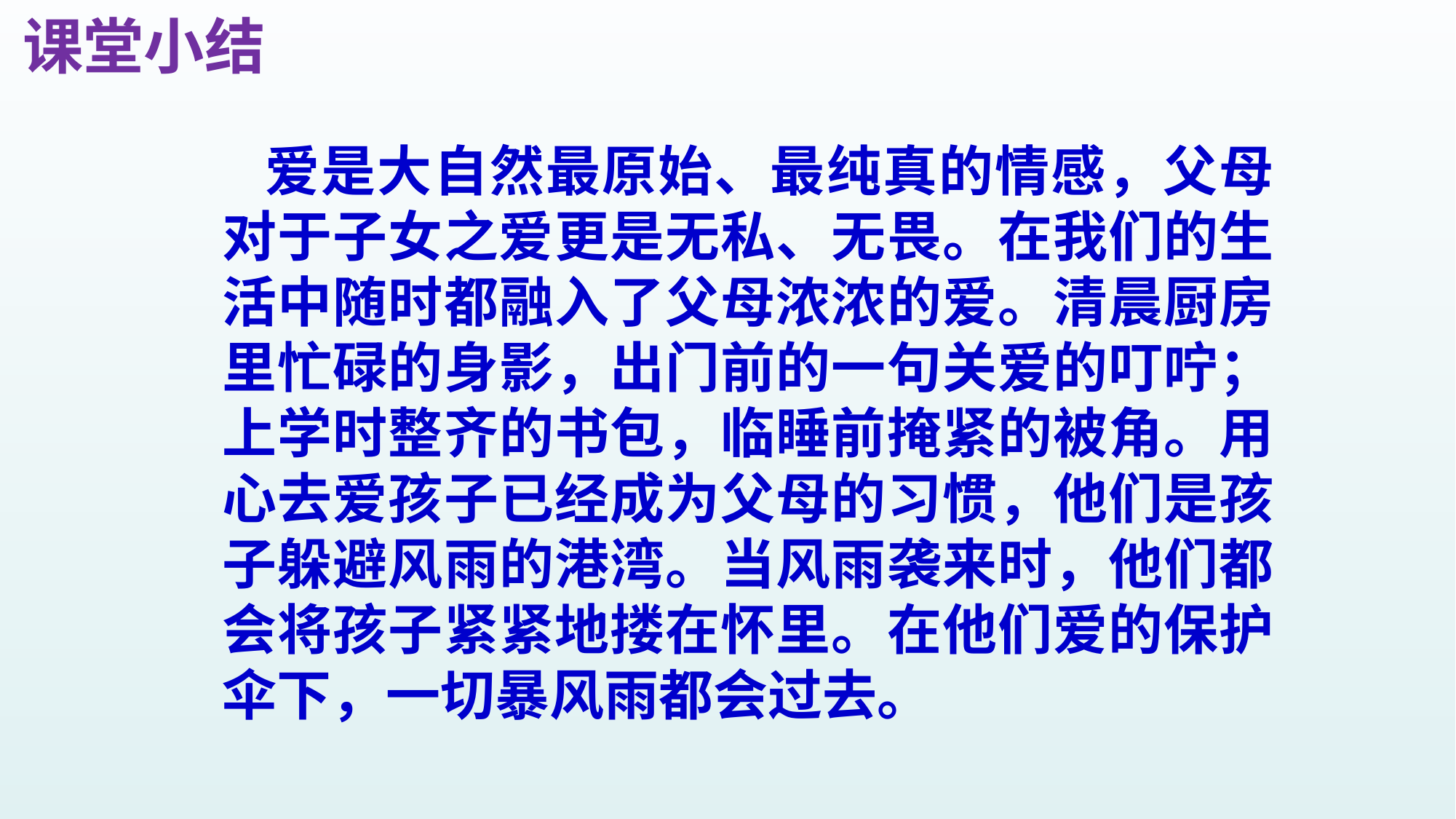

课堂小结
     爱是大自然最原始、最纯真的情感，父母对于子女之爱更是无私、无畏。在我们的生活中随时都融入了父母浓浓的爱。清晨厨房里忙碌的身影，出门前的一句关爱的叮咛；上学时整齐的书包，临睡前掩紧的被角。用心去爱孩子已经成为父母的习惯，他们是孩子躲避风雨的港湾。当风雨袭来时，他们都会将孩子紧紧地搂在怀里。在他们爱的保护伞下，一切暴风雨都会过去。